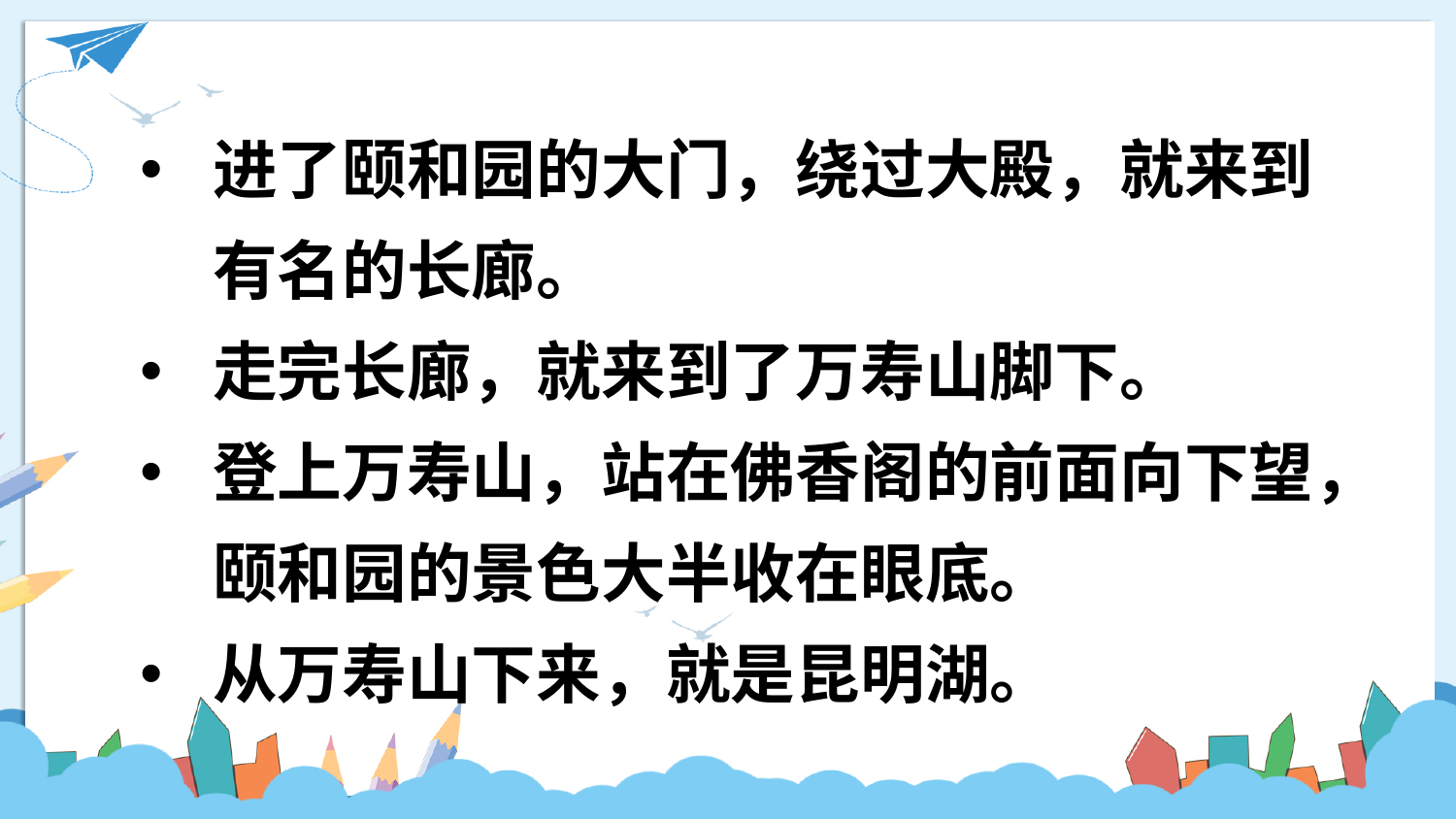

进了颐和园的大门，绕过大殿，就来到有名的长廊。
走完长廊，就来到了万寿山脚下。
登上万寿山，站在佛香阁的前面向下望，颐和园的景色大半收在眼底。
从万寿山下来，就是昆明湖。